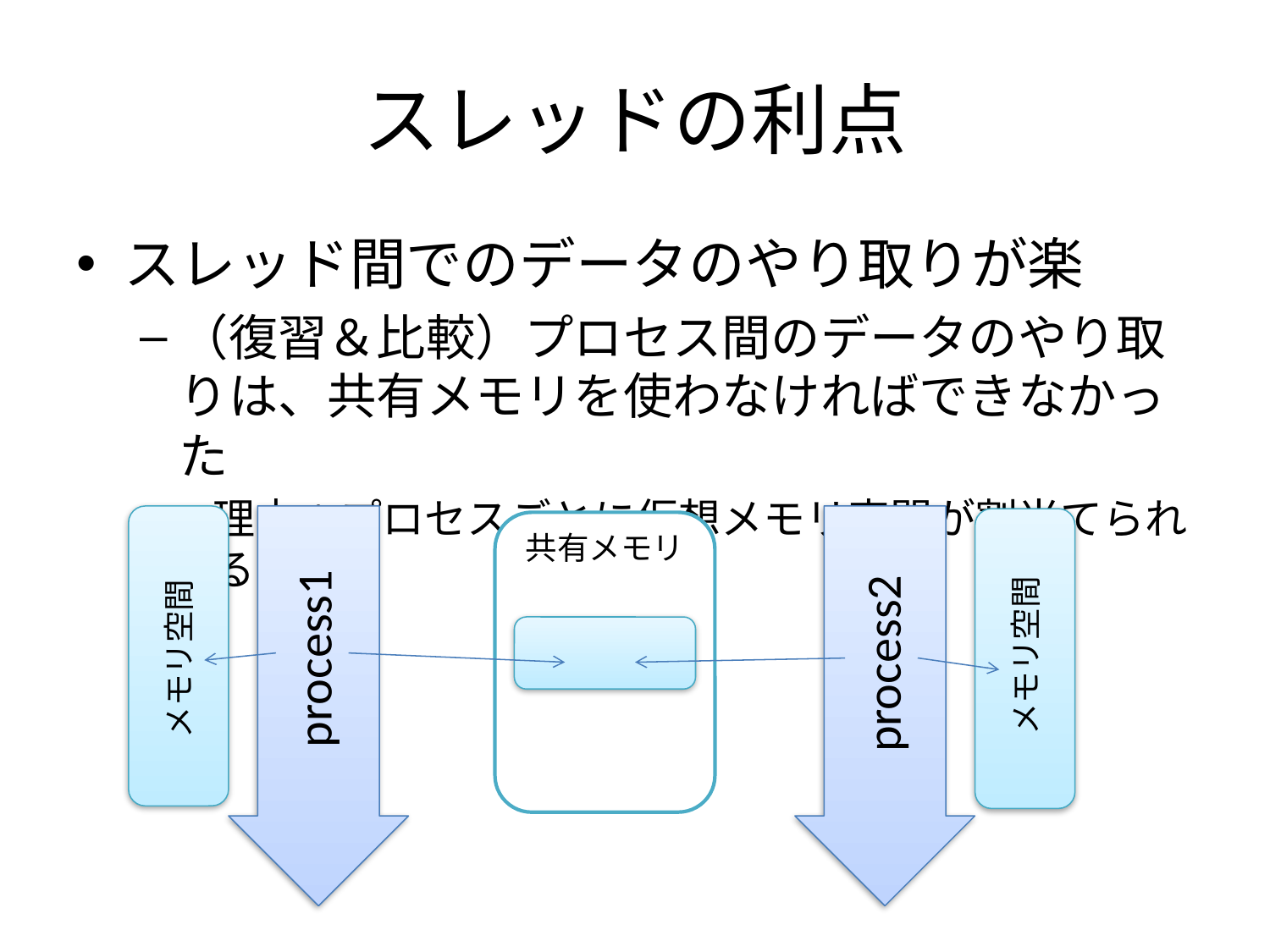

# スレッドの利点
スレッド間でのデータのやり取りが楽
（復習＆比較）プロセス間のデータのやり取りは、共有メモリを使わなければできなかった
理由：プロセスごとに仮想メモリ空間が割当てられるため

共有メモリ
process1

process2
メモリ空間
メモリ空間